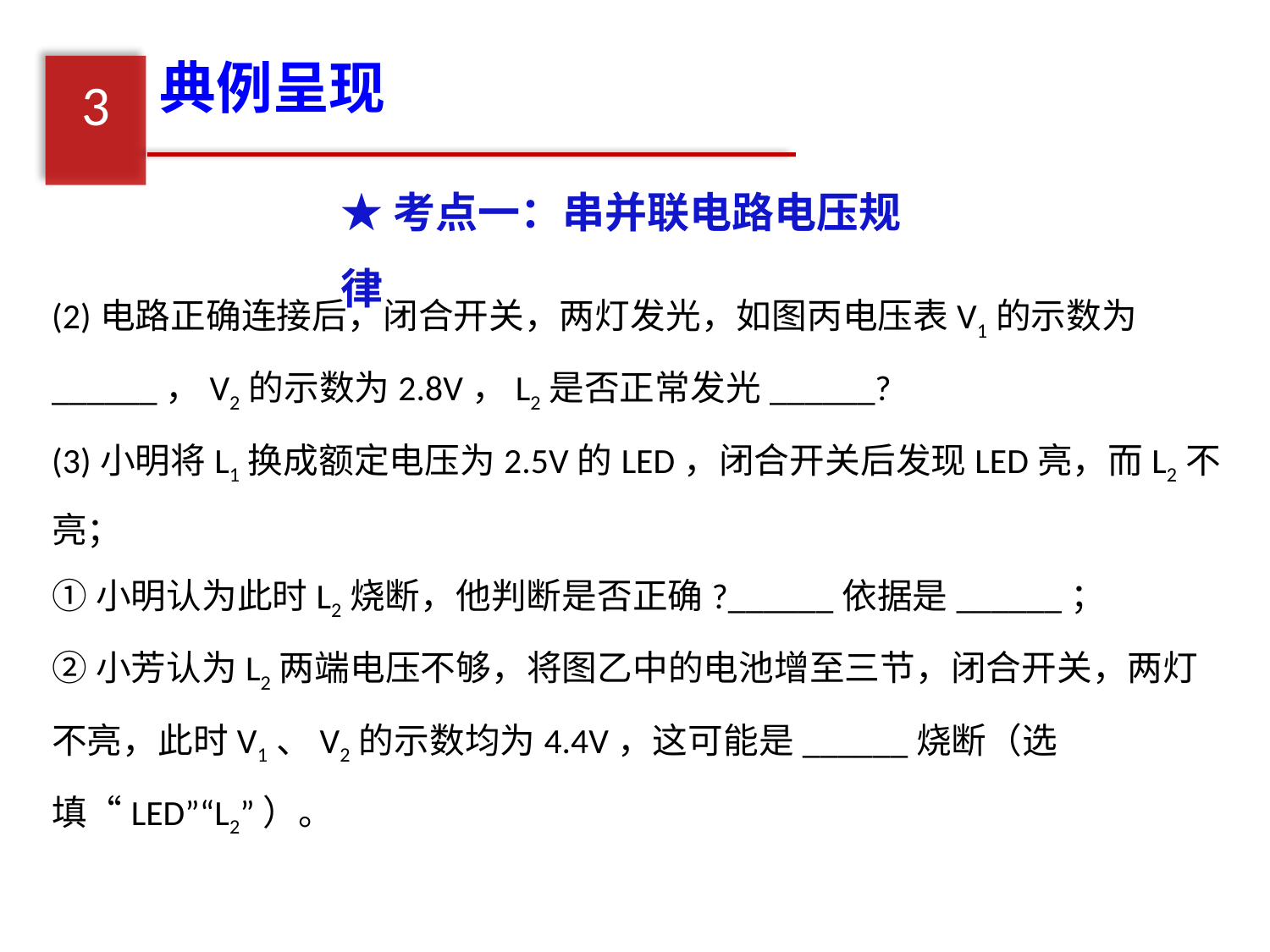

典例呈现

3
★考点一：串并联电路电压规律
(2)电路正确连接后，闭合开关，两灯发光，如图丙电压表V1的示数为______，V2的示数为2.8V，L2是否正常发光______?
(3)小明将L1换成额定电压为2.5V的LED，闭合开关后发现LED亮，而L2不亮；
①小明认为此时L2烧断，他判断是否正确?______依据是______；
②小芳认为L2两端电压不够，将图乙中的电池增至三节，闭合开关，两灯不亮，此时V1、V2的示数均为4.4V，这可能是______烧断（选填“LED”“L2”）。